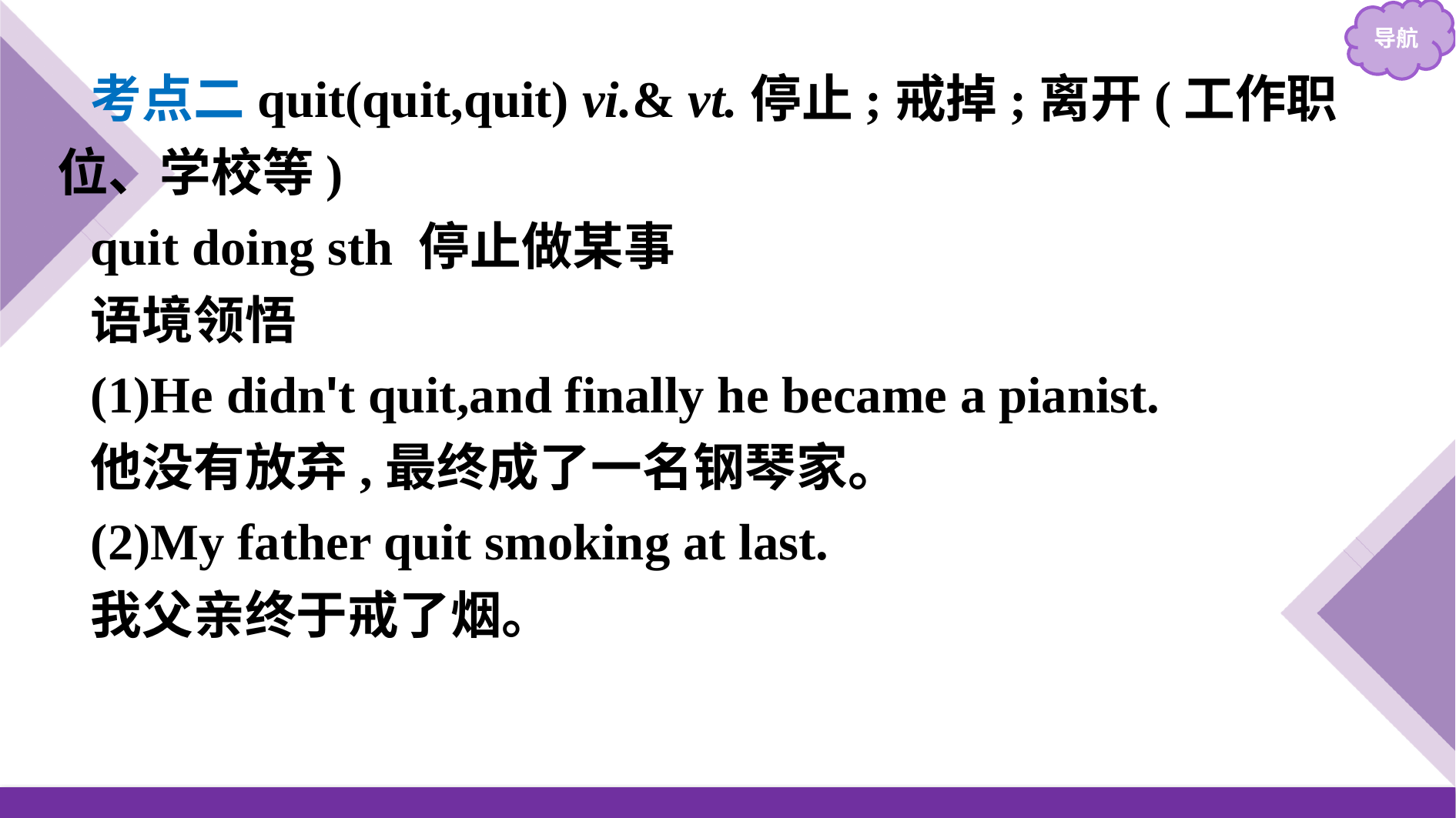

考点二quit(quit,quit) vi.& vt.停止;戒掉;离开(工作职位、学校等)
quit doing sth 停止做某事
语境领悟
(1)He didn't quit,and finally he became a pianist.
他没有放弃,最终成了一名钢琴家。
(2)My father quit smoking at last.
我父亲终于戒了烟。